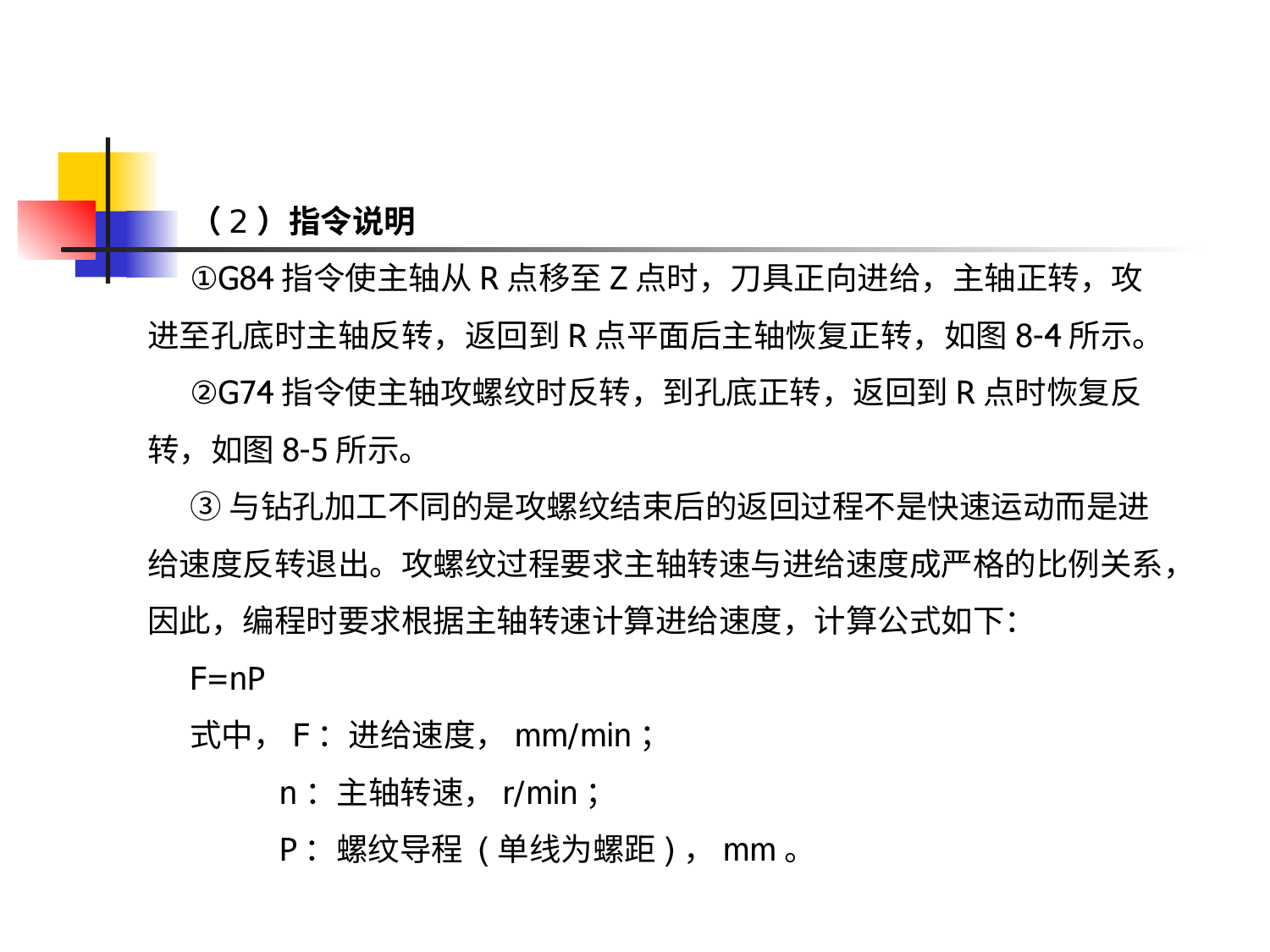

（2）指令说明
①G84指令使主轴从R点移至Z点时，刀具正向进给，主轴正转，攻进至孔底时主轴反转，返回到R点平面后主轴恢复正转，如图8-4所示。
②G74指令使主轴攻螺纹时反转，到孔底正转，返回到R点时恢复反转，如图8-5所示。
③与钻孔加工不同的是攻螺纹结束后的返回过程不是快速运动而是进给速度反转退出。攻螺纹过程要求主轴转速与进给速度成严格的比例关系，因此，编程时要求根据主轴转速计算进给速度，计算公式如下：
F=nP
式中，F：进给速度，mm/min；
         n：主轴转速，r/min；
         P：螺纹导程 (单线为螺距)，mm。